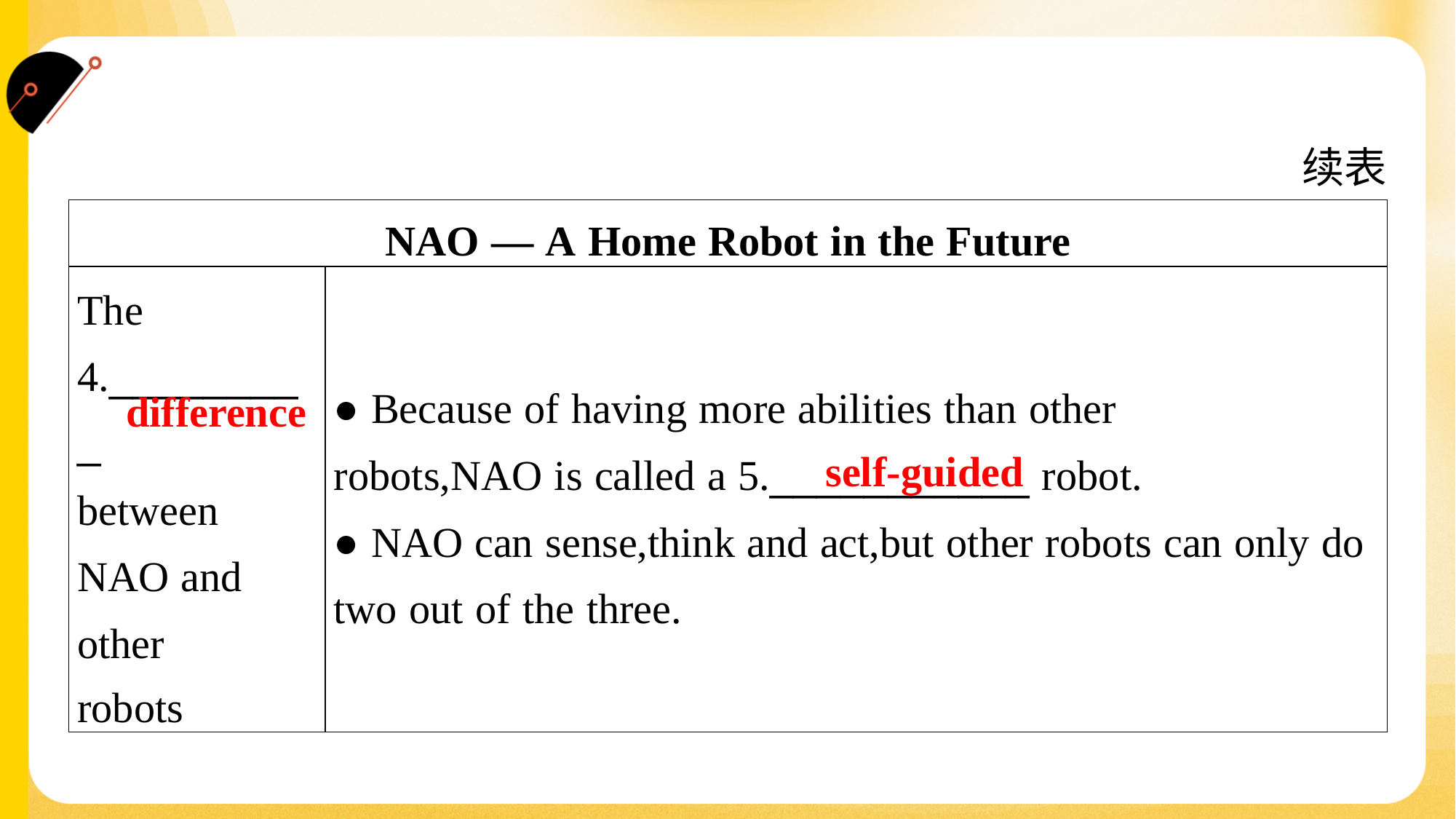

续表
| NAO — A Home Robot in the Future |  |
| --- | --- |
| The 4.\_\_\_\_\_\_\_\_\_ between NAO and other robots | ● Because of having more abilities than other robots,NAO is called a 5.\_\_\_\_\_\_\_\_\_\_\_ robot. ● NAO can sense,think and act,but other robots can only do two out of the three. |
difference
self-guided